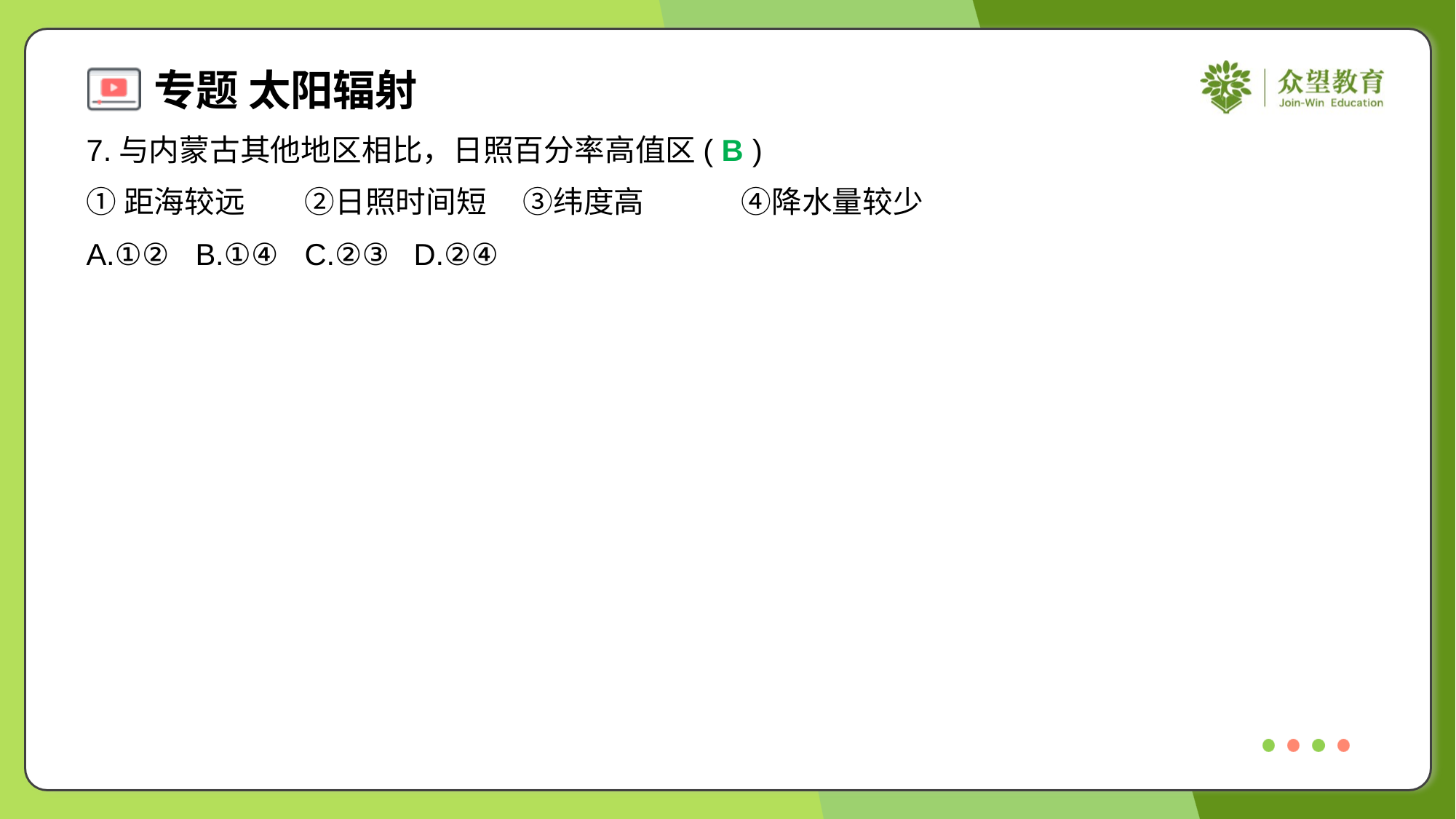

7.与内蒙古其他地区相比，日照百分率高值区(     )
B
①距海较远	②日照时间短	③纬度高	④降水量较少
A.①②	B.①④	C.②③	D.②④